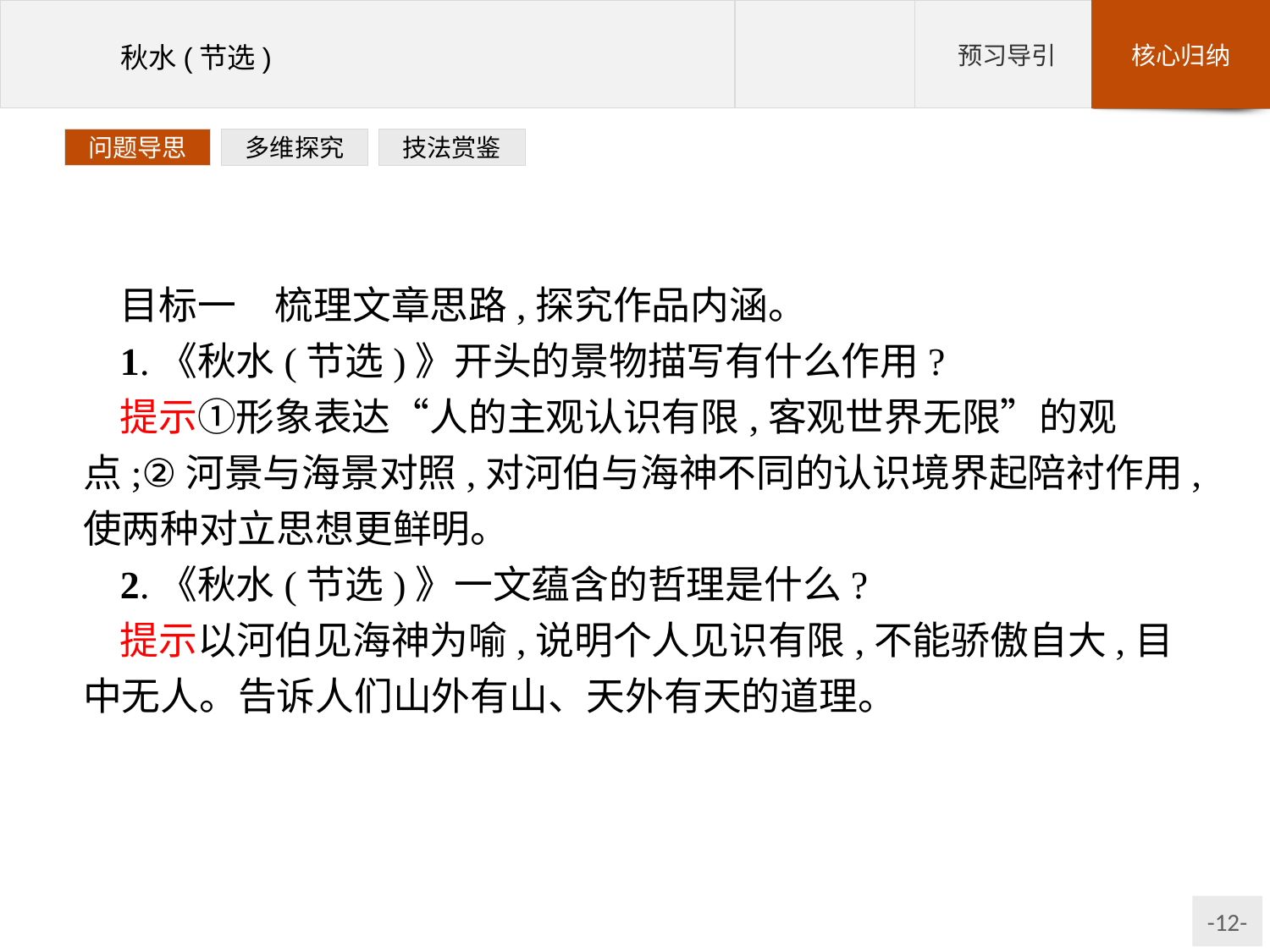

问题导思
多维探究
技法赏鉴
目标一　梳理文章思路,探究作品内涵。
1.《秋水(节选)》开头的景物描写有什么作用?
提示①形象表达“人的主观认识有限,客观世界无限”的观点;②河景与海景对照,对河伯与海神不同的认识境界起陪衬作用,使两种对立思想更鲜明。
2.《秋水(节选)》一文蕴含的哲理是什么?
提示以河伯见海神为喻,说明个人见识有限,不能骄傲自大,目中无人。告诉人们山外有山、天外有天的道理。